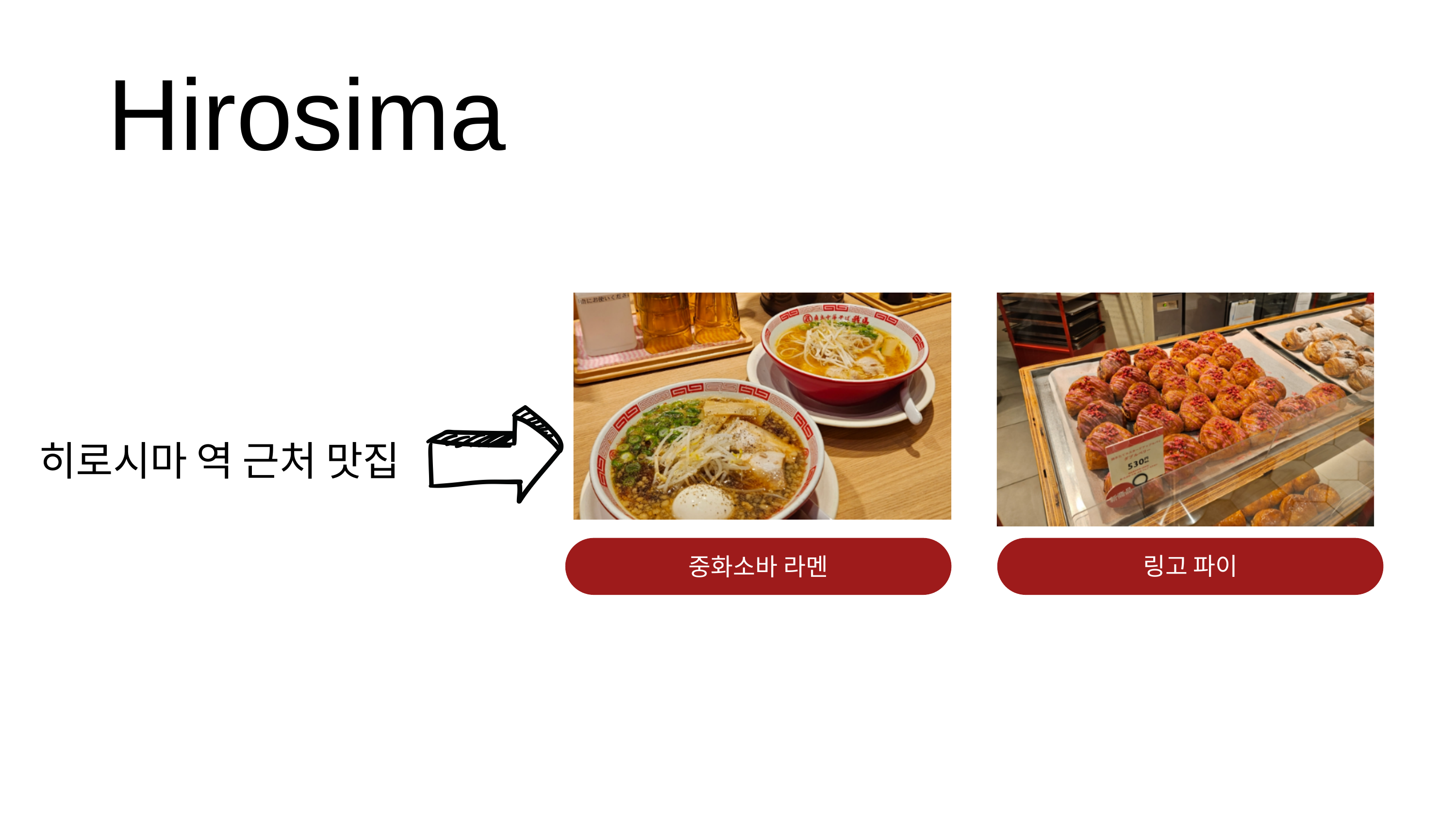

Hirosima

히로시마 역 근처 맛집

중화소바 라멘

링고 파이